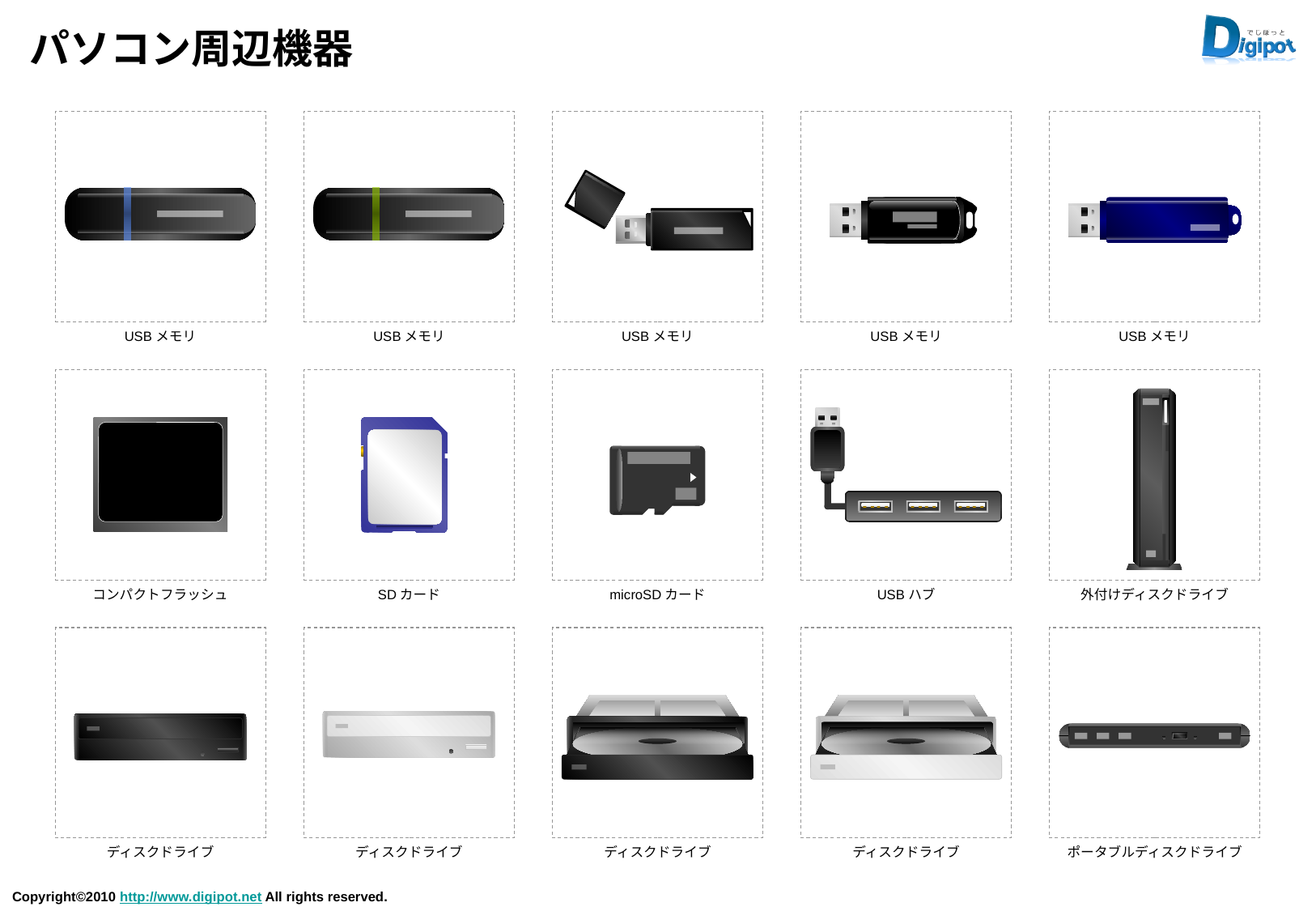

# パソコン周辺機器

USBメモリ
USBメモリ
USBメモリ
USBメモリ
USBメモリ

コンパクトフラッシュ
SDカード
microSDカード
USBハブ
外付けディスクドライブ

ディスクドライブ
ディスクドライブ
ディスクドライブ
ディスクドライブ
ポータブルディスクドライブ